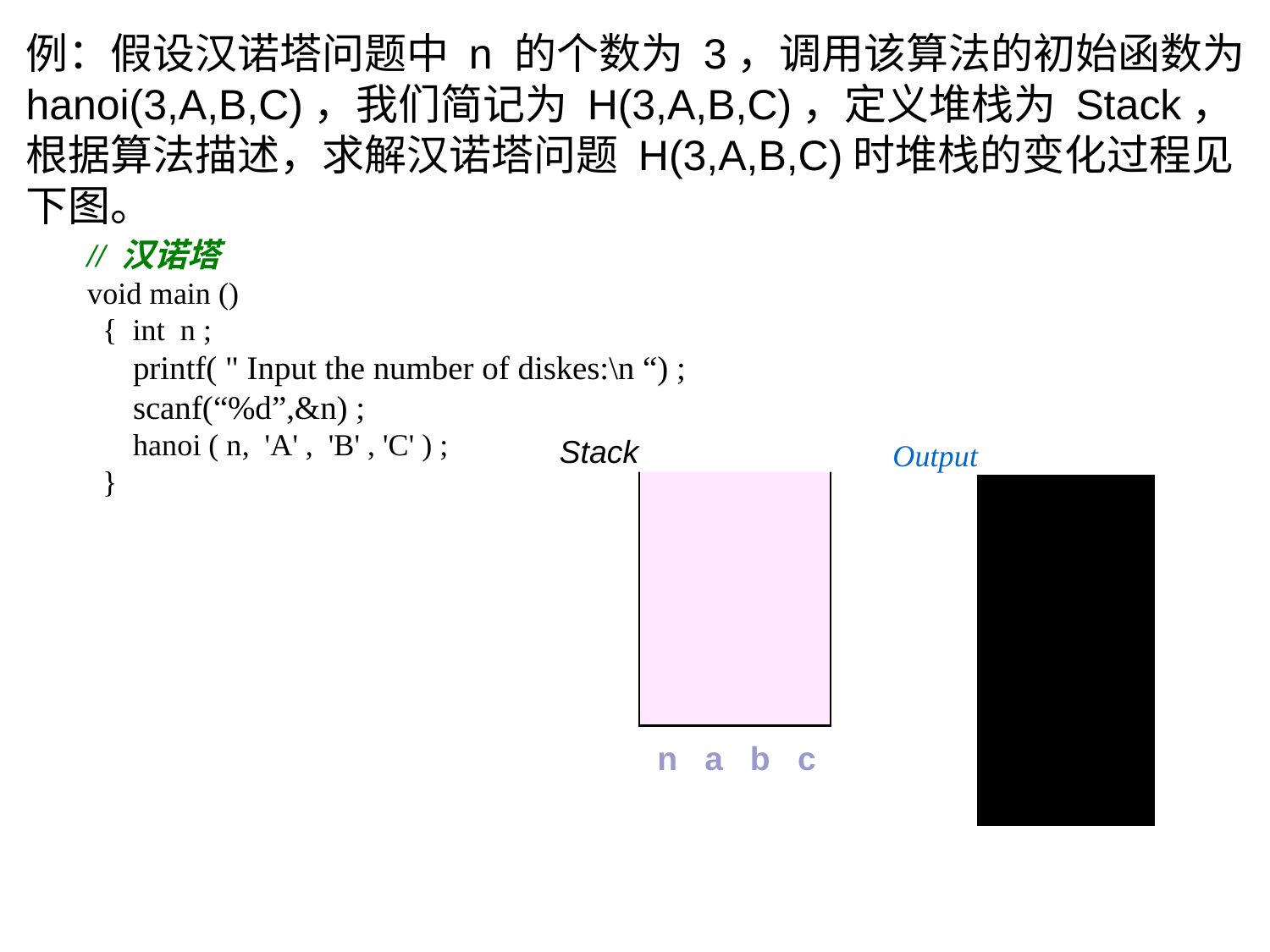

例：假设汉诺塔问题中 n 的个数为 3，调用该算法的初始函数为 hanoi(3,A,B,C)，我们简记为 H(3,A,B,C)，定义堆栈为 Stack，根据算法描述，求解汉诺塔问题 H(3,A,B,C)时堆栈的变化过程见下图。
// 汉诺塔
void main ()
  {  int  n ;
      printf( " Input the number of diskes:\n “) ;
      scanf(“%d”,&n) ;
      hanoi ( n,  'A' ,  'B' , 'C' ) ;
  }
Output

Stack

n   a   b   c